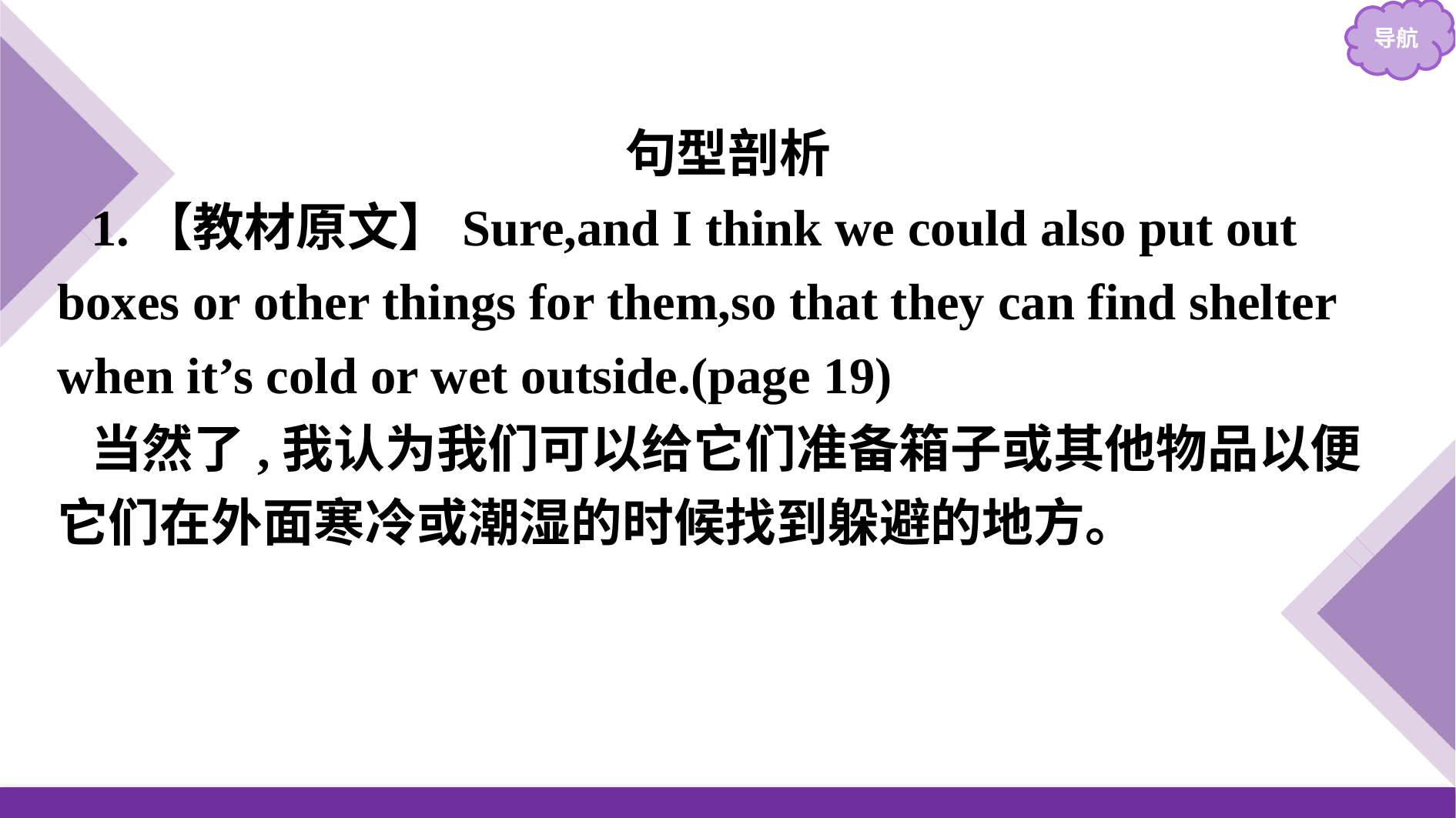

句型剖析
1.【教材原文】Sure,and I think we could also put out boxes or other things for them,so that they can find shelter when it’s cold or wet outside.(page 19)
当然了,我认为我们可以给它们准备箱子或其他物品以便它们在外面寒冷或潮湿的时候找到躲避的地方。